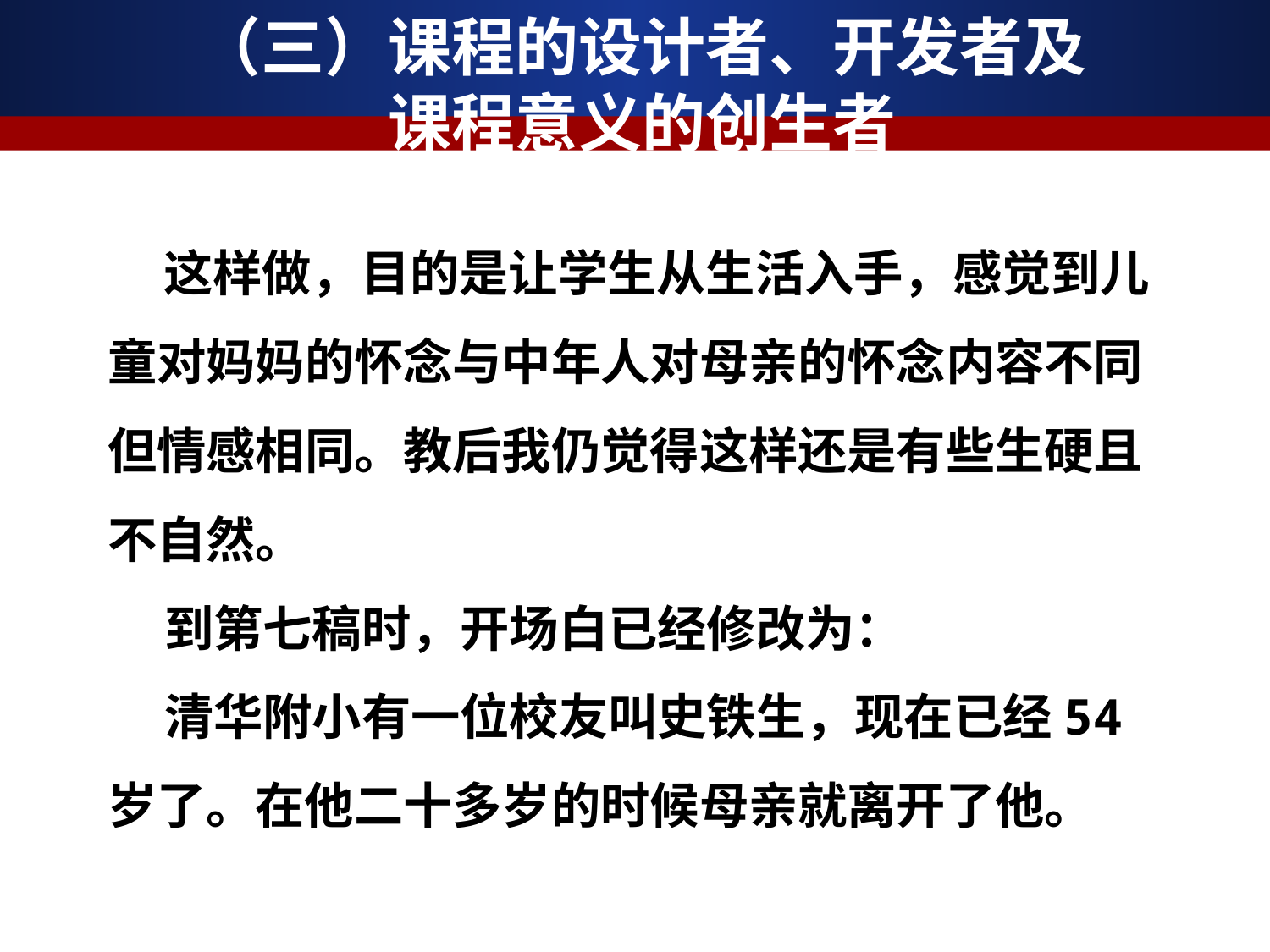

# （三）课程的设计者、开发者及 课程意义的创生者
    这样做，目的是让学生从生活入手，感觉到儿童对妈妈的怀念与中年人对母亲的怀念内容不同但情感相同。教后我仍觉得这样还是有些生硬且不自然。
    到第七稿时，开场白已经修改为：
    清华附小有一位校友叫史铁生，现在已经54岁了。在他二十多岁的时候母亲就离开了他。